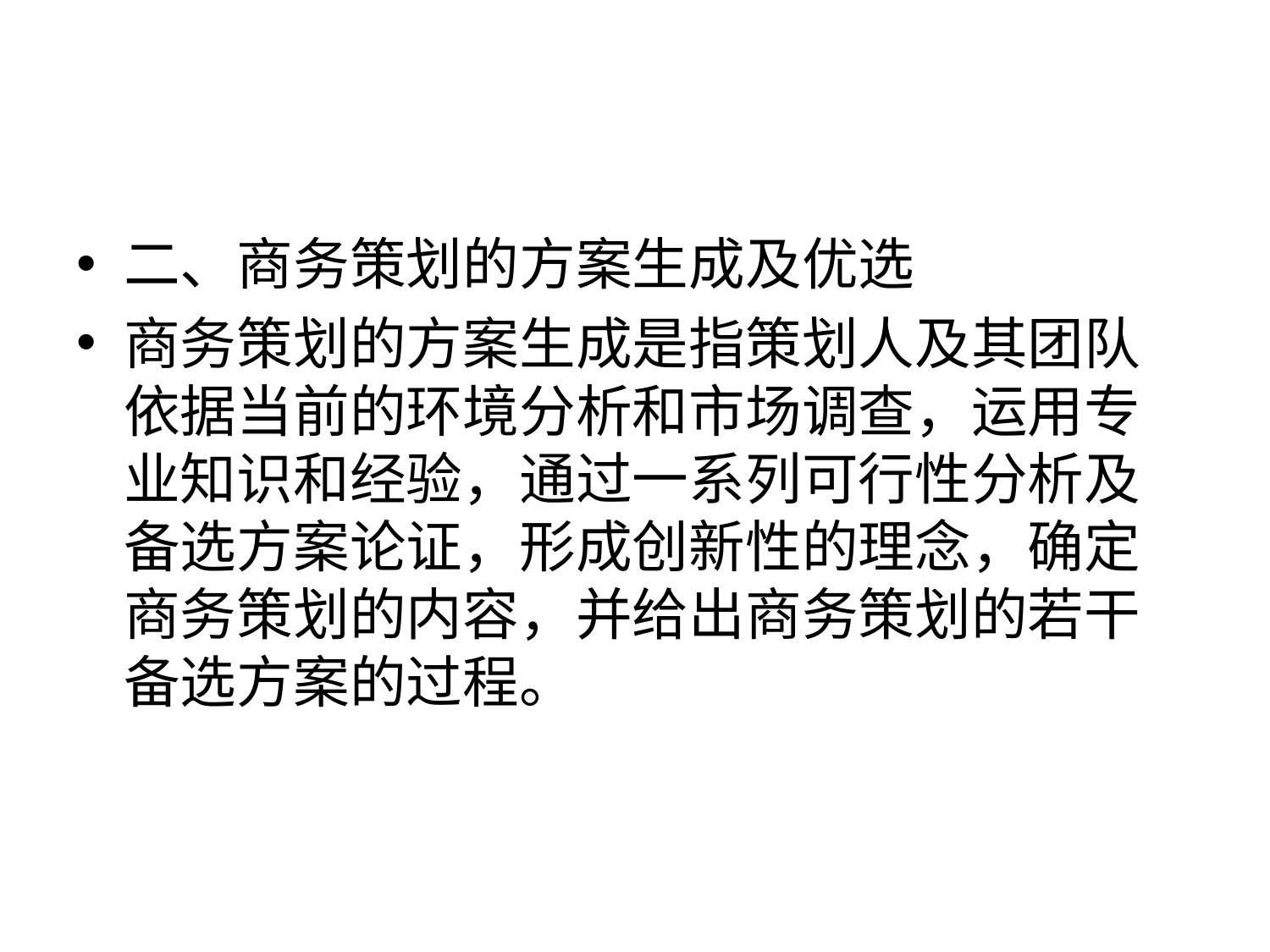

#
二、商务策划的方案生成及优选
商务策划的方案生成是指策划人及其团队依据当前的环境分析和市场调查，运用专业知识和经验，通过一系列可行性分析及备选方案论证，形成创新性的理念，确定商务策划的内容，并给出商务策划的若干备选方案的过程。